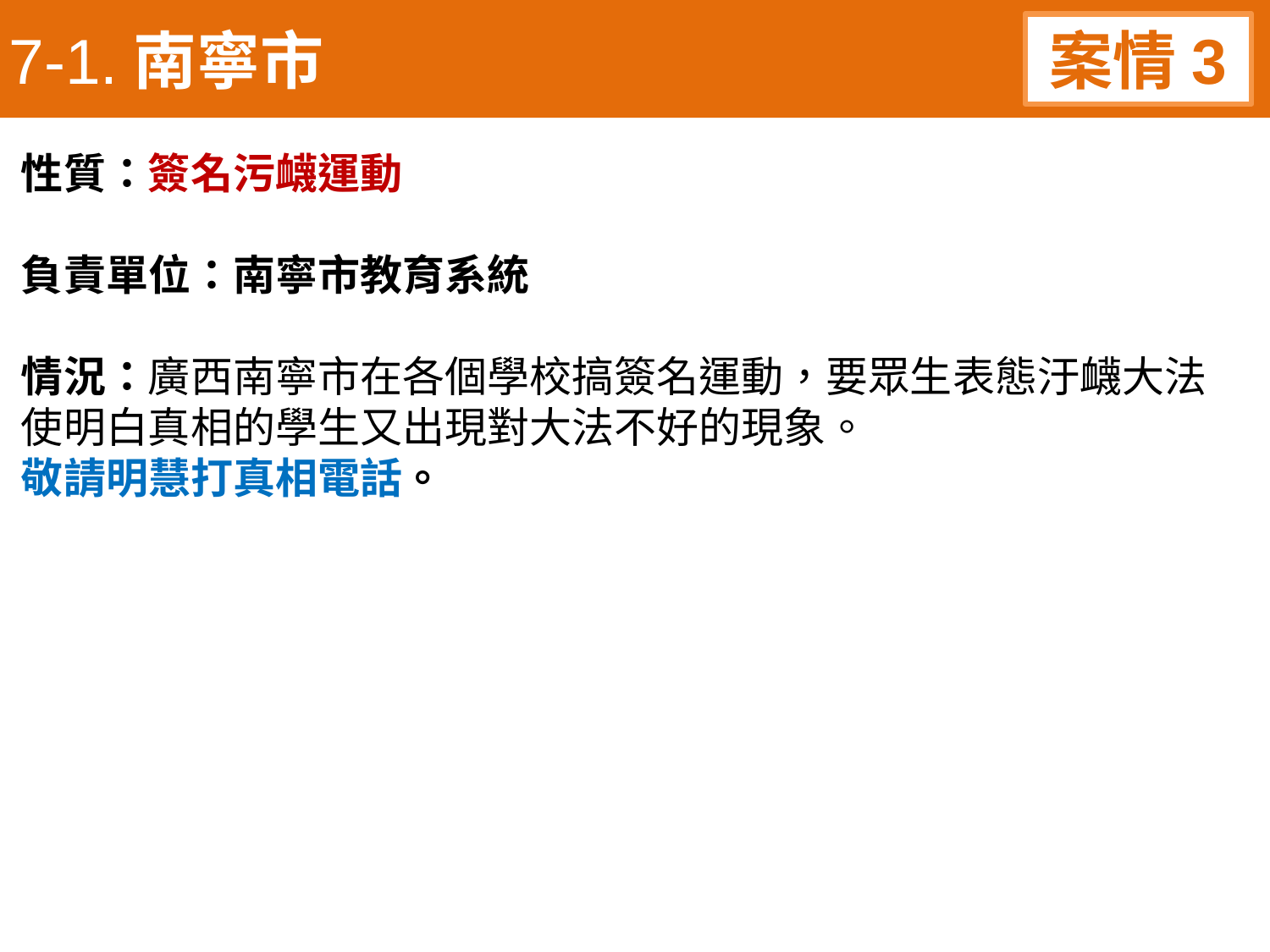

7-1.南寧市
案情3

性質：簽名污衊運動

負責單位：南寧市教育系統

情況：廣西南寧市在各個學校搞簽名運動，要眾生表態汙衊大法
使明白真相的學生又出現對大法不好的現象。
敬請明慧打真相電話。